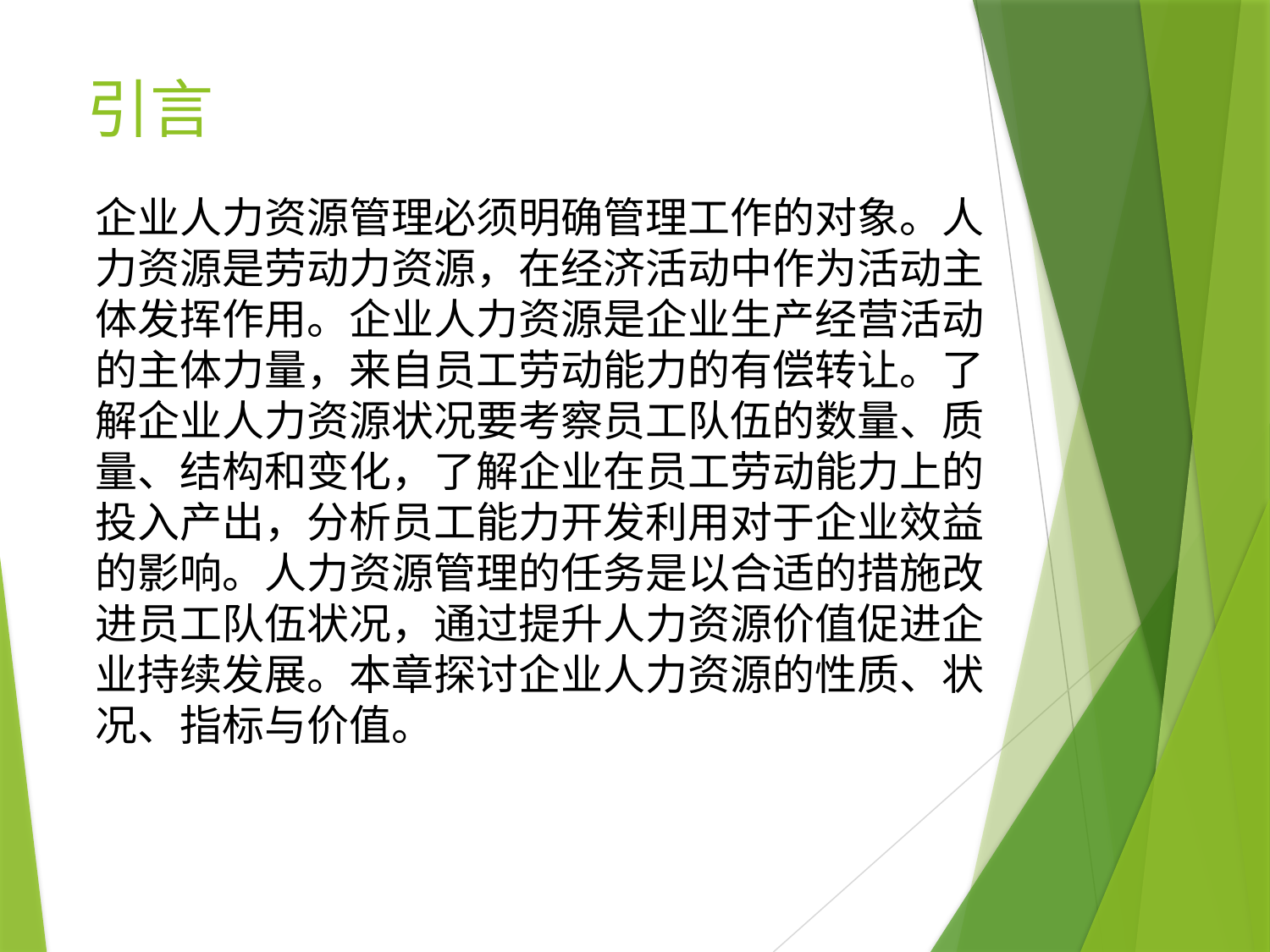

# 引言
企业人力资源管理必须明确管理工作的对象。人力资源是劳动力资源，在经济活动中作为活动主体发挥作用。企业人力资源是企业生产经营活动的主体力量，来自员工劳动能力的有偿转让。了解企业人力资源状况要考察员工队伍的数量、质量、结构和变化，了解企业在员工劳动能力上的投入产出，分析员工能力开发利用对于企业效益的影响。人力资源管理的任务是以合适的措施改进员工队伍状况，通过提升人力资源价值促进企业持续发展。本章探讨企业人力资源的性质、状况、指标与价值。